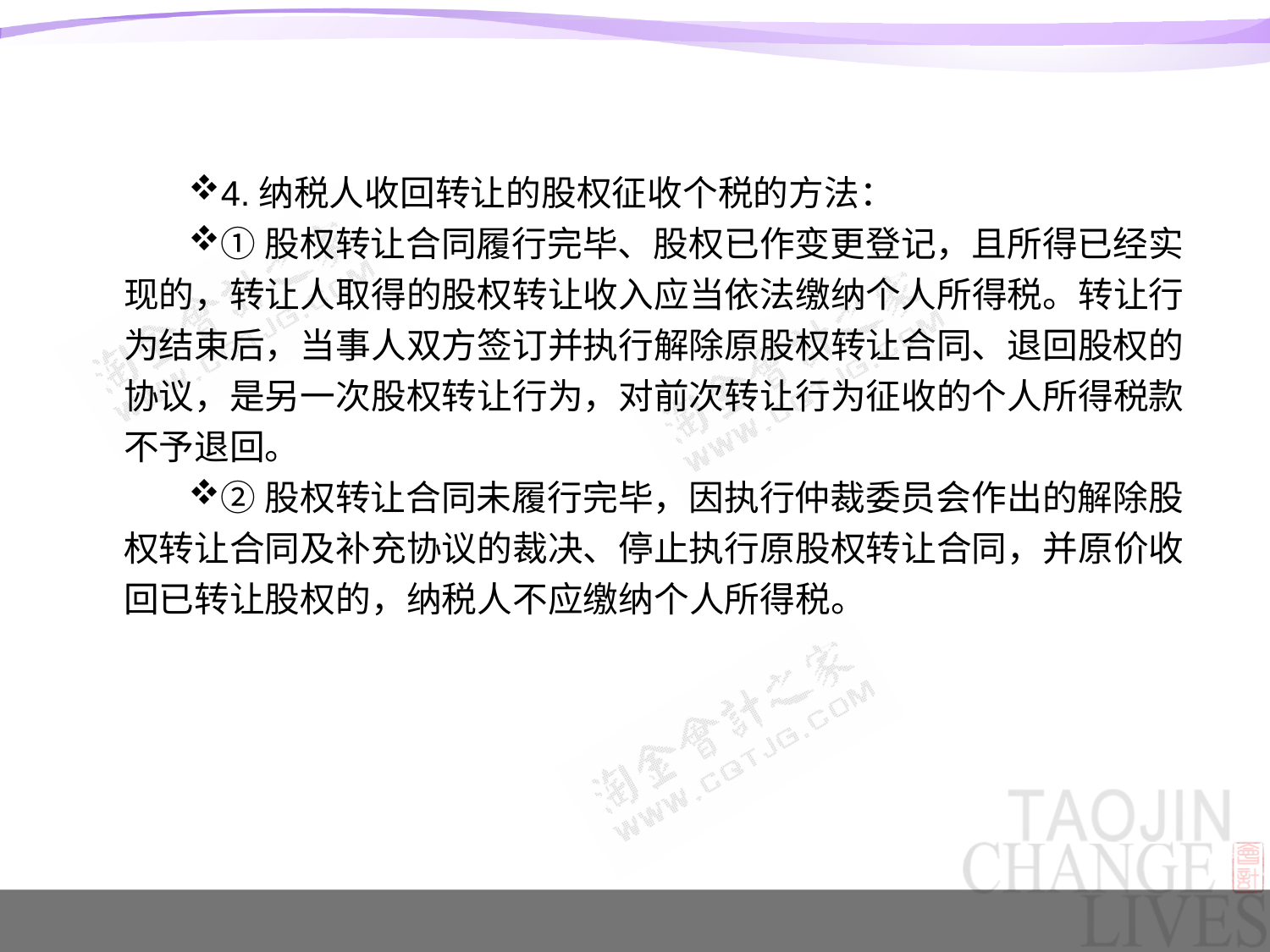

#
4.纳税人收回转让的股权征收个税的方法：
①股权转让合同履行完毕、股权已作变更登记，且所得已经实现的，转让人取得的股权转让收入应当依法缴纳个人所得税。转让行为结束后，当事人双方签订并执行解除原股权转让合同、退回股权的协议，是另一次股权转让行为，对前次转让行为征收的个人所得税款不予退回。
②股权转让合同未履行完毕，因执行仲裁委员会作出的解除股权转让合同及补充协议的裁决、停止执行原股权转让合同，并原价收回已转让股权的，纳税人不应缴纳个人所得税。